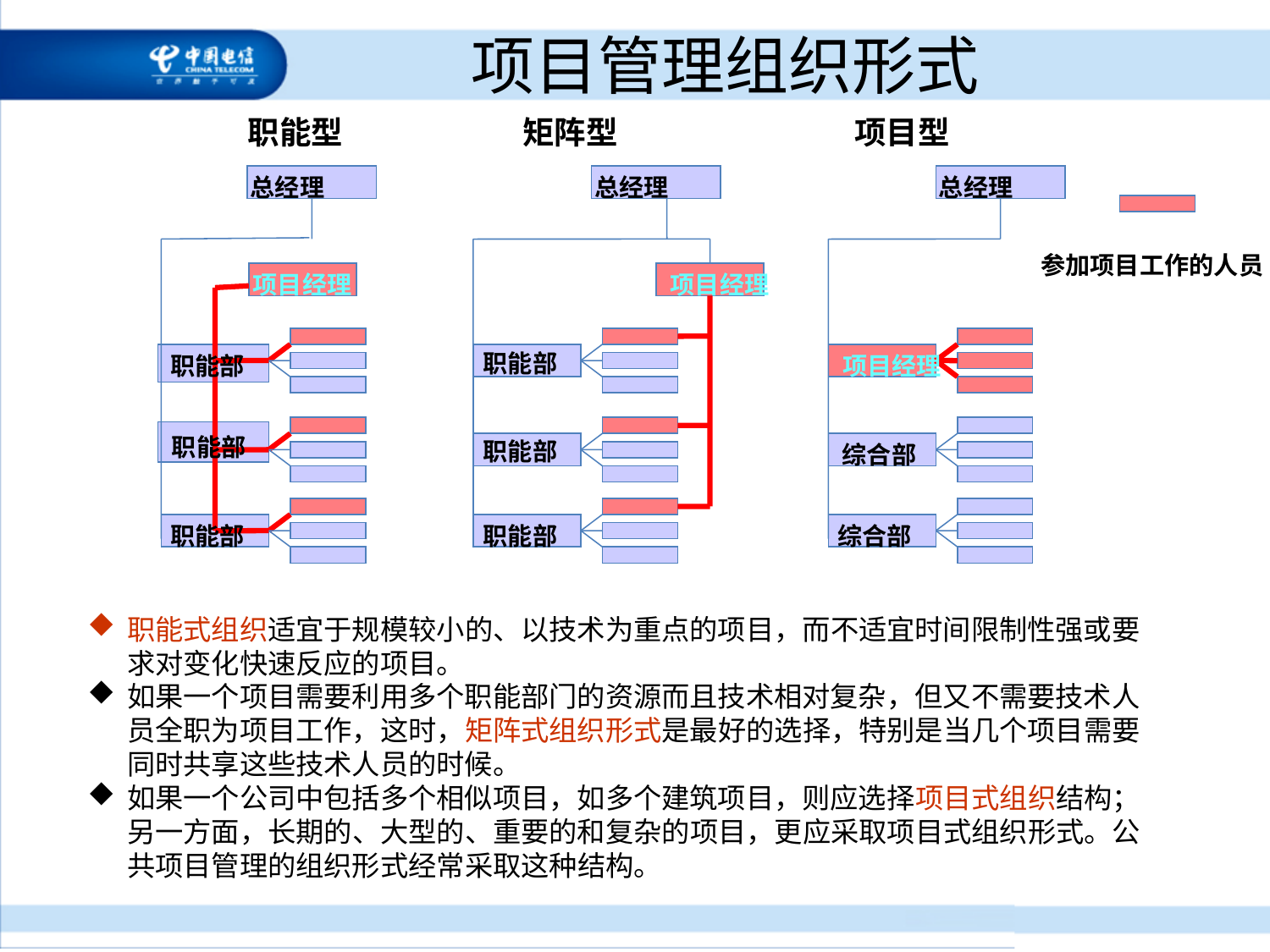

项目管理组织形式
职能型                         矩阵型                                 项目型

总经理
总经理
总经理

参加项目工作的人员

项目经理
项目经理

职能部
职能部

项目经理

职能部

职能部

综合部

职能部

职能部

综合部

职能式组织适宜于规模较小的、以技术为重点的项目，而不适宜时间限制性强或要求对变化快速反应的项目。
如果一个项目需要利用多个职能部门的资源而且技术相对复杂，但又不需要技术人员全职为项目工作，这时，矩阵式组织形式是最好的选择，特别是当几个项目需要同时共享这些技术人员的时候。
如果一个公司中包括多个相似项目，如多个建筑项目，则应选择项目式组织结构；另一方面，长期的、大型的、重要的和复杂的项目，更应采取项目式组织形式。公共项目管理的组织形式经常采取这种结构。